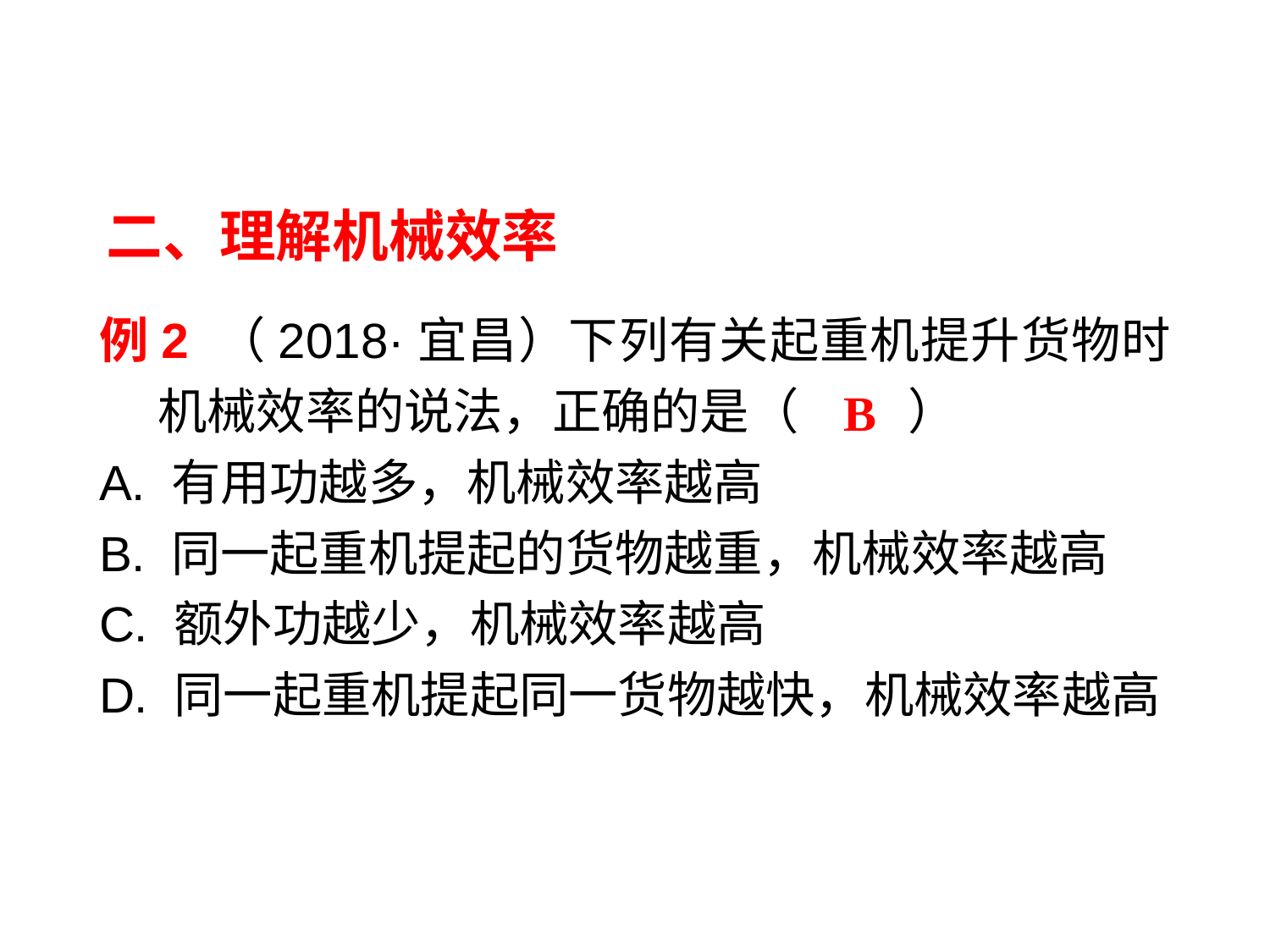

二、理解机械效率
例2 （2018·宜昌）下列有关起重机提升货物时机械效率的说法，正确的是（　 　）
A. 有用功越多，机械效率越高
B. 同一起重机提起的货物越重，机械效率越高
C. 额外功越少，机械效率越高
D. 同一起重机提起同一货物越快，机械效率越高
B